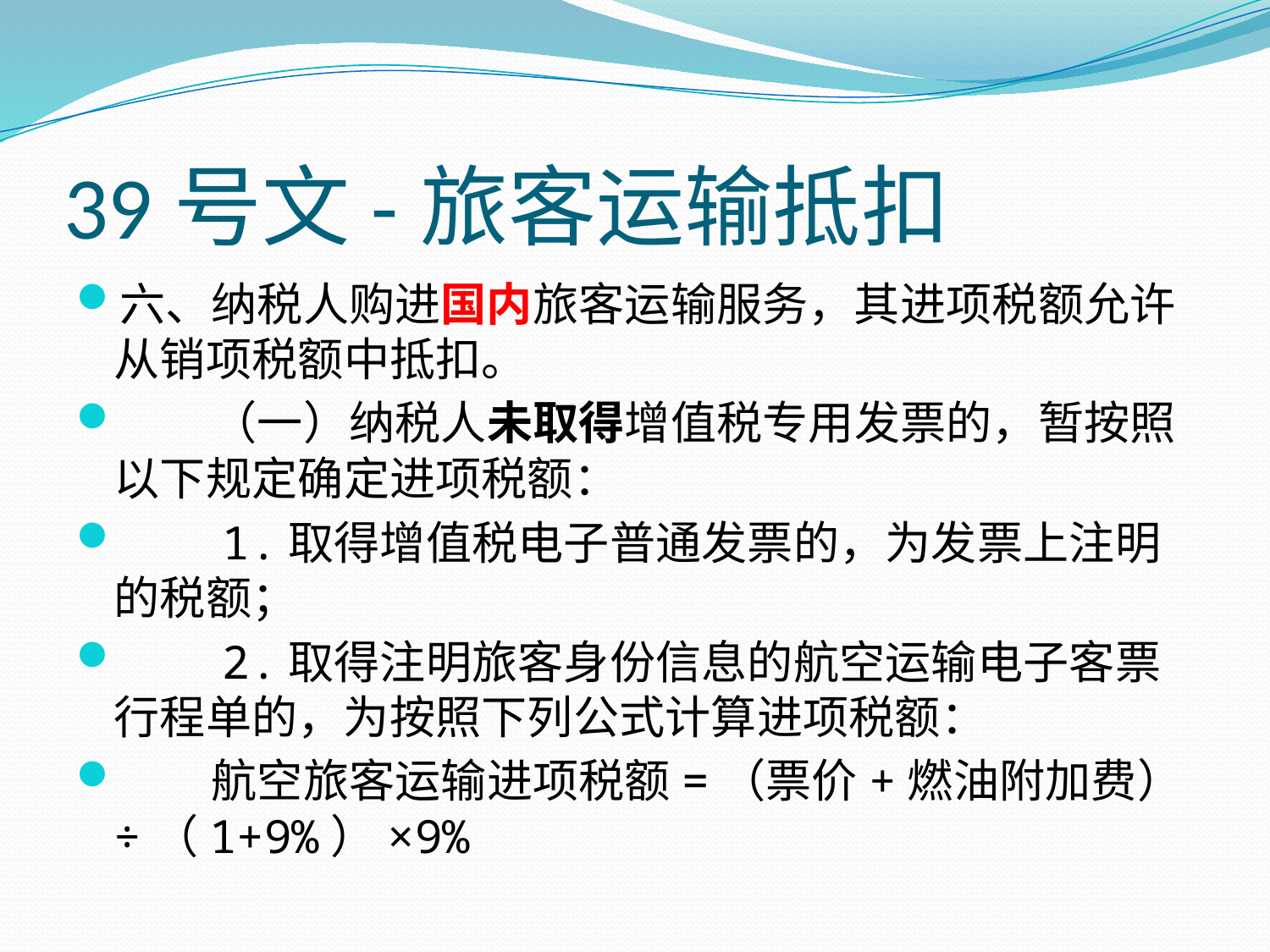

# 39号文-旅客运输抵扣
六、纳税人购进国内旅客运输服务，其进项税额允许从销项税额中抵扣。
　　（一）纳税人未取得增值税专用发票的，暂按照以下规定确定进项税额：
　　1.取得增值税电子普通发票的，为发票上注明的税额；
　　2.取得注明旅客身份信息的航空运输电子客票行程单的，为按照下列公式计算进项税额：
　　航空旅客运输进项税额=（票价+燃油附加费）÷（1+9%）×9%